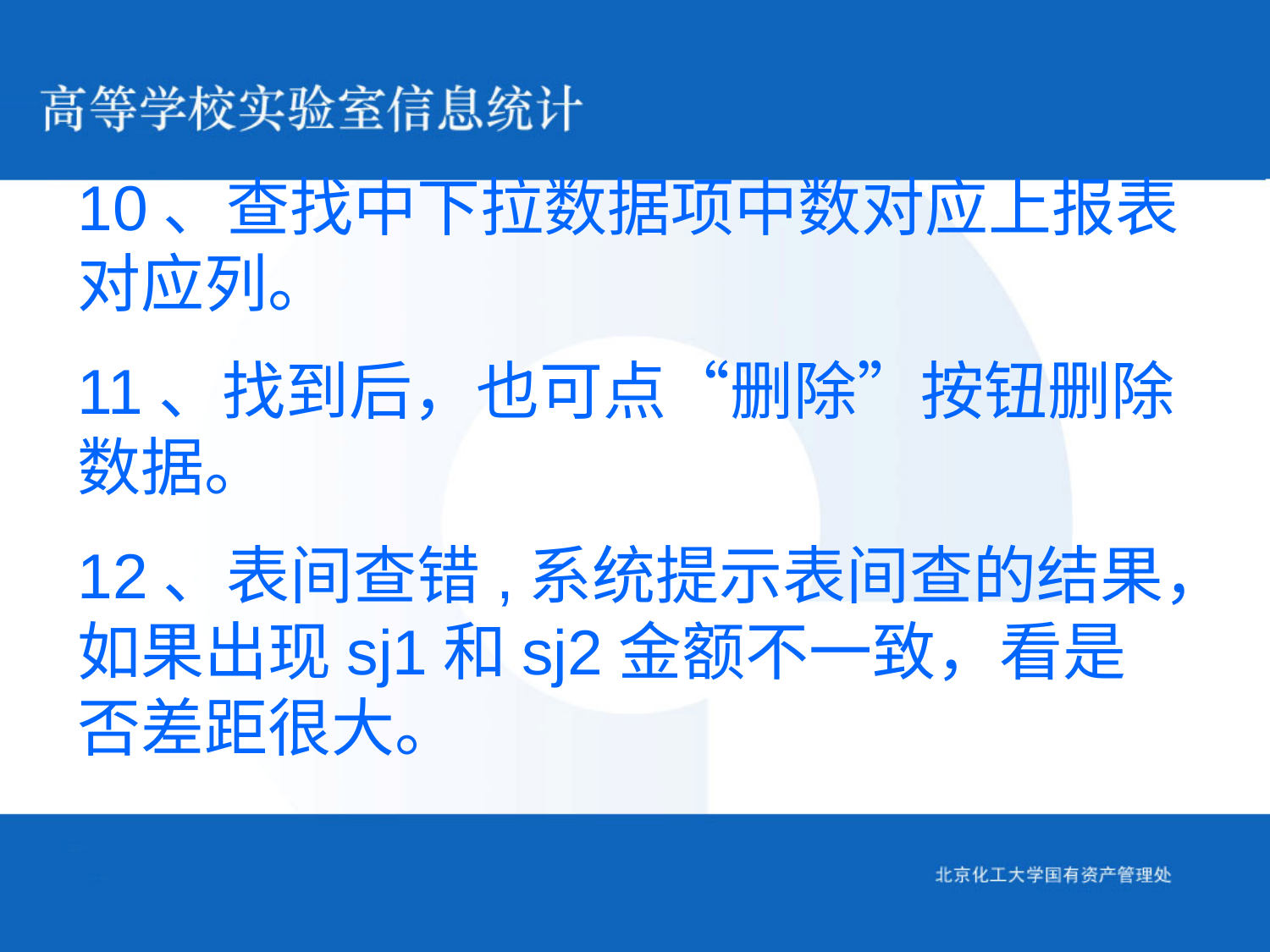

10、查找中下拉数据项中数对应上报表对应列。
11、找到后，也可点“删除”按钮删除数据。
12、表间查错,系统提示表间查的结果，如果出现sj1和sj2金额不一致，看是否差距很大。